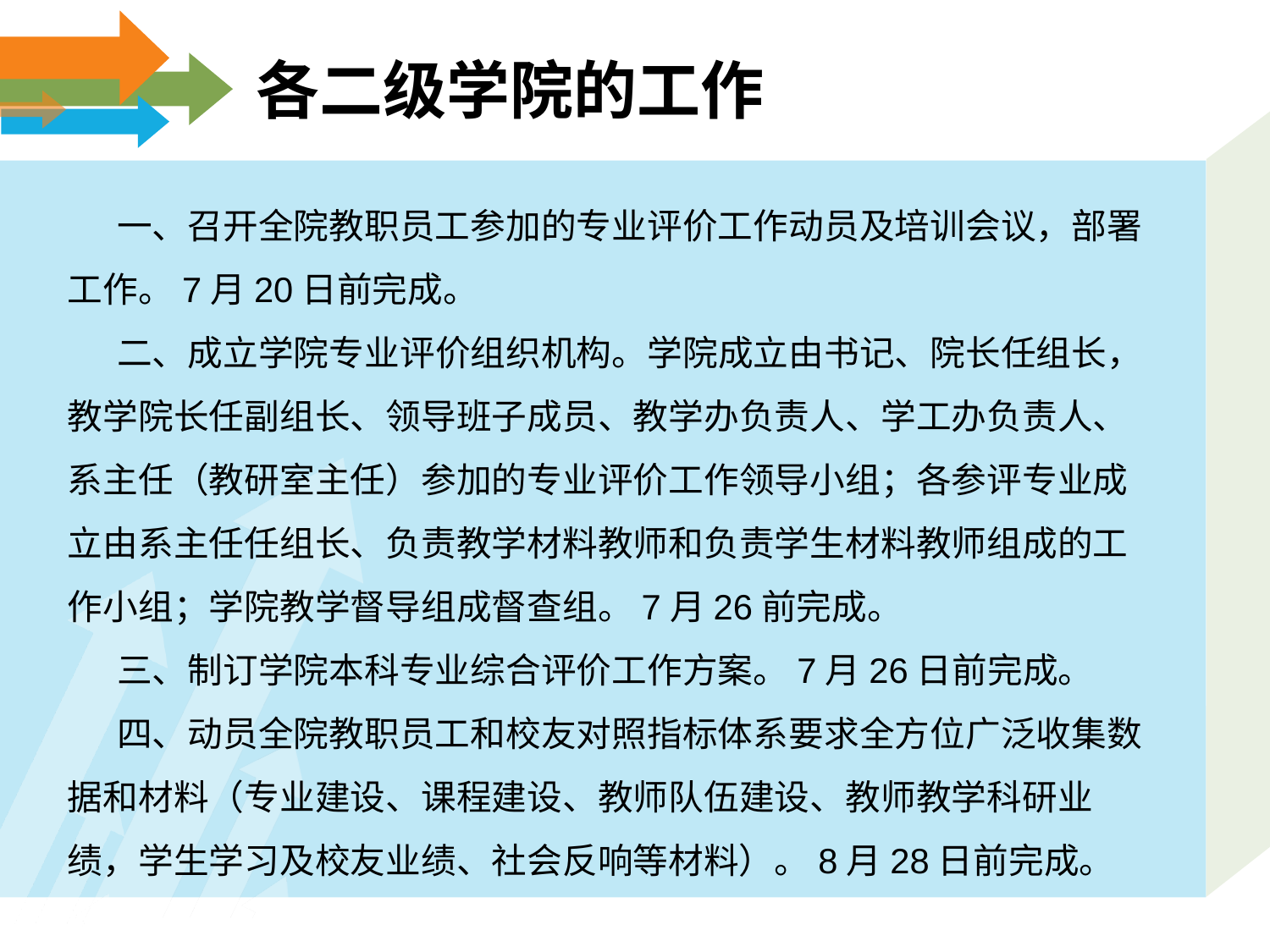

# 各二级学院的工作
一、召开全院教职员工参加的专业评价工作动员及培训会议，部署工作。7月20日前完成。
二、成立学院专业评价组织机构。学院成立由书记、院长任组长，教学院长任副组长、领导班子成员、教学办负责人、学工办负责人、系主任（教研室主任）参加的专业评价工作领导小组；各参评专业成立由系主任任组长、负责教学材料教师和负责学生材料教师组成的工作小组；学院教学督导组成督查组。7月26前完成。
三、制订学院本科专业综合评价工作方案。7月26日前完成。
四、动员全院教职员工和校友对照指标体系要求全方位广泛收集数据和材料（专业建设、课程建设、教师队伍建设、教师教学科研业绩，学生学习及校友业绩、社会反响等材料）。8月28日前完成。